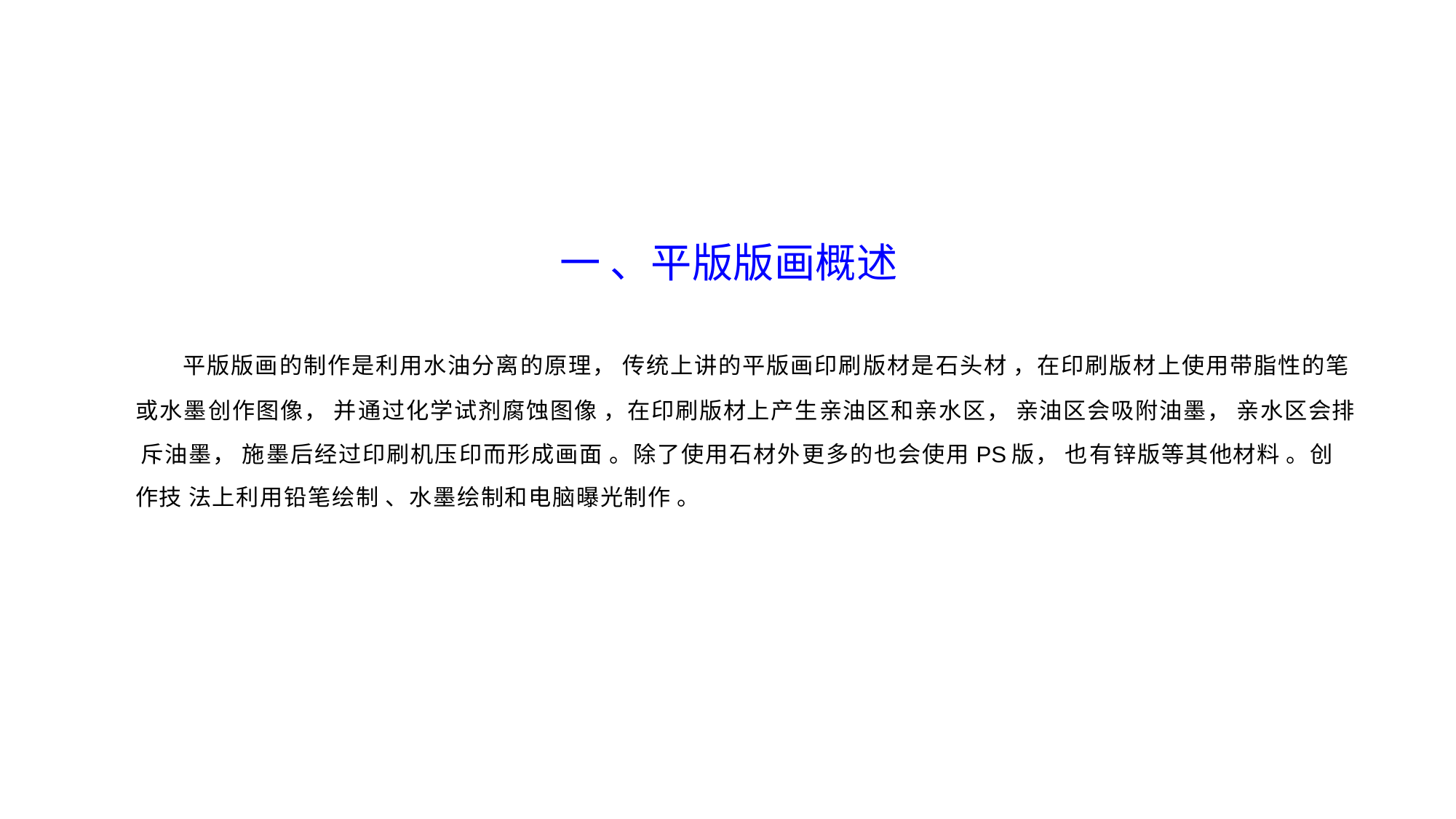

一 、平版版画概述

平版版画的制作是利用水油分离的原理， 传统上讲的平版画印刷版材是石头材 ，在印刷版材上使用带脂性的笔
或水墨创作图像， 并通过化学试剂腐蚀图像 ，在印刷版材上产生亲油区和亲水区， 亲油区会吸附油墨， 亲水区会排  斥油墨， 施墨后经过印刷机压印而形成画面 。除了使用石材外更多的也会使用PS版， 也有锌版等其他材料 。创作技 法上利用铅笔绘制 、水墨绘制和电脑曝光制作 。